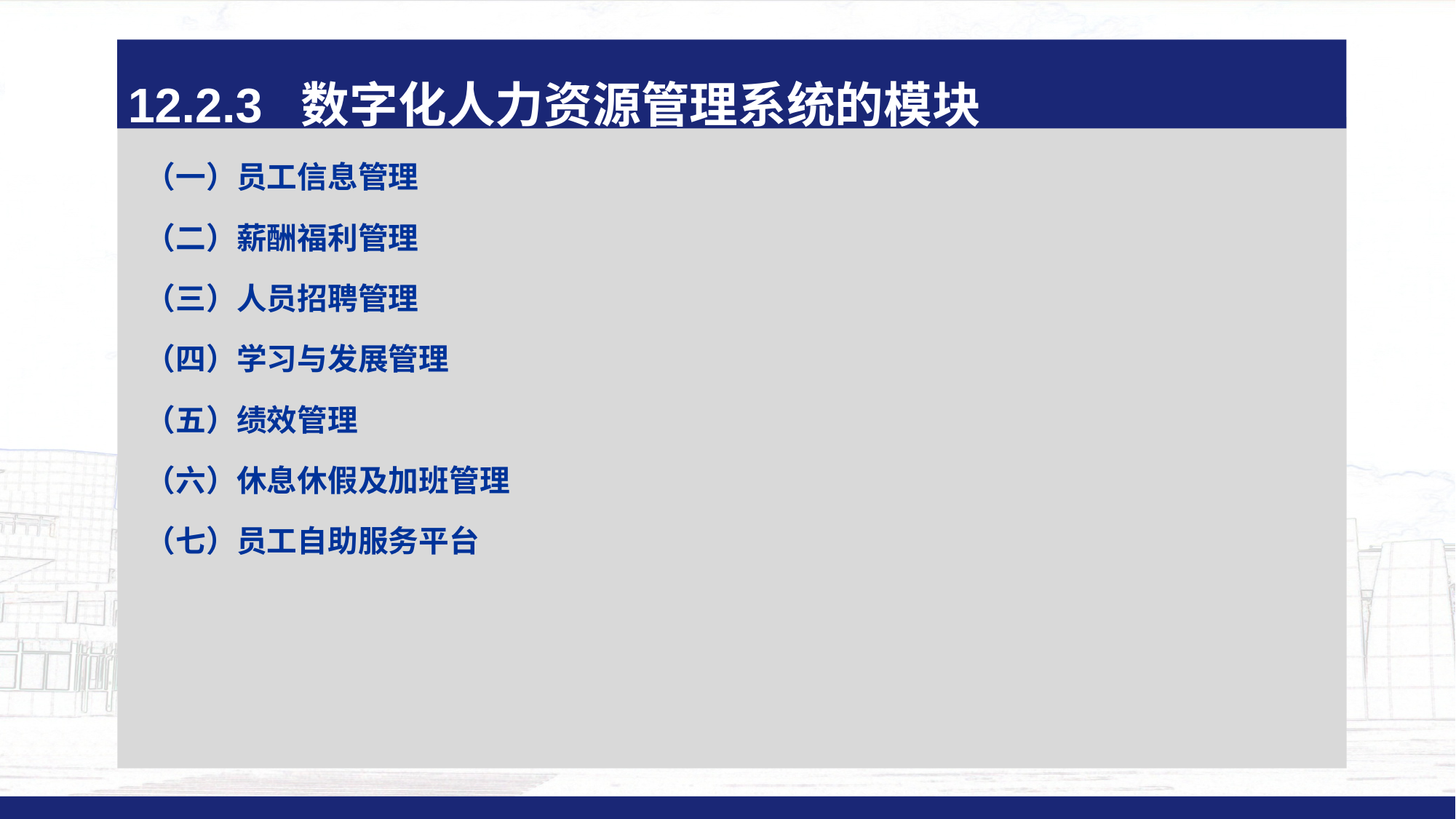

12.2.3  数字化人力资源管理系统的模块

（一）员工信息管理
（二）薪酬福利管理
（三）人员招聘管理
（四）学习与发展管理
（五）绩效管理
（六）休息休假及加班管理
（七）员工自助服务平台